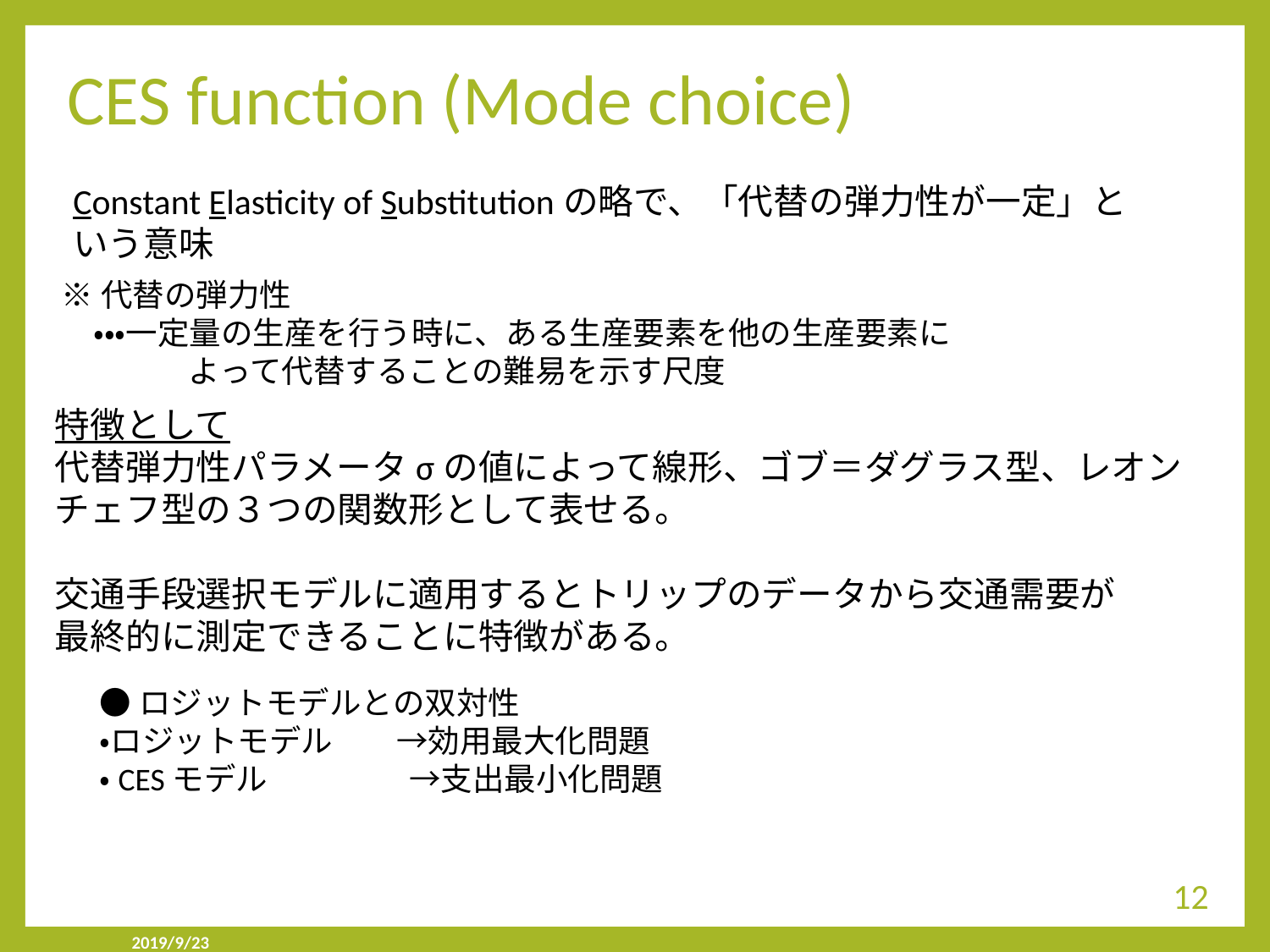

# CES function (Mode choice)
Constant Elasticity of Substitutionの略で、「代替の弾力性が一定」という意味
※代替の弾力性
　・・・一定量の生産を行う時に、ある生産要素を他の生産要素に
　　　　よって代替することの難易を示す尺度
特徴として
代替弾力性パラメータσの値によって線形、ゴブ＝ダグラス型、レオンチェフ型の３つの関数形として表せる。

交通手段選択モデルに適用するとトリップのデータから交通需要が
最終的に測定できることに特徴がある。
●ロジットモデルとの双対性
・ロジットモデル　　→効用最大化問題
・CESモデル　　　　  →支出最小化問題
12
2019/9/23